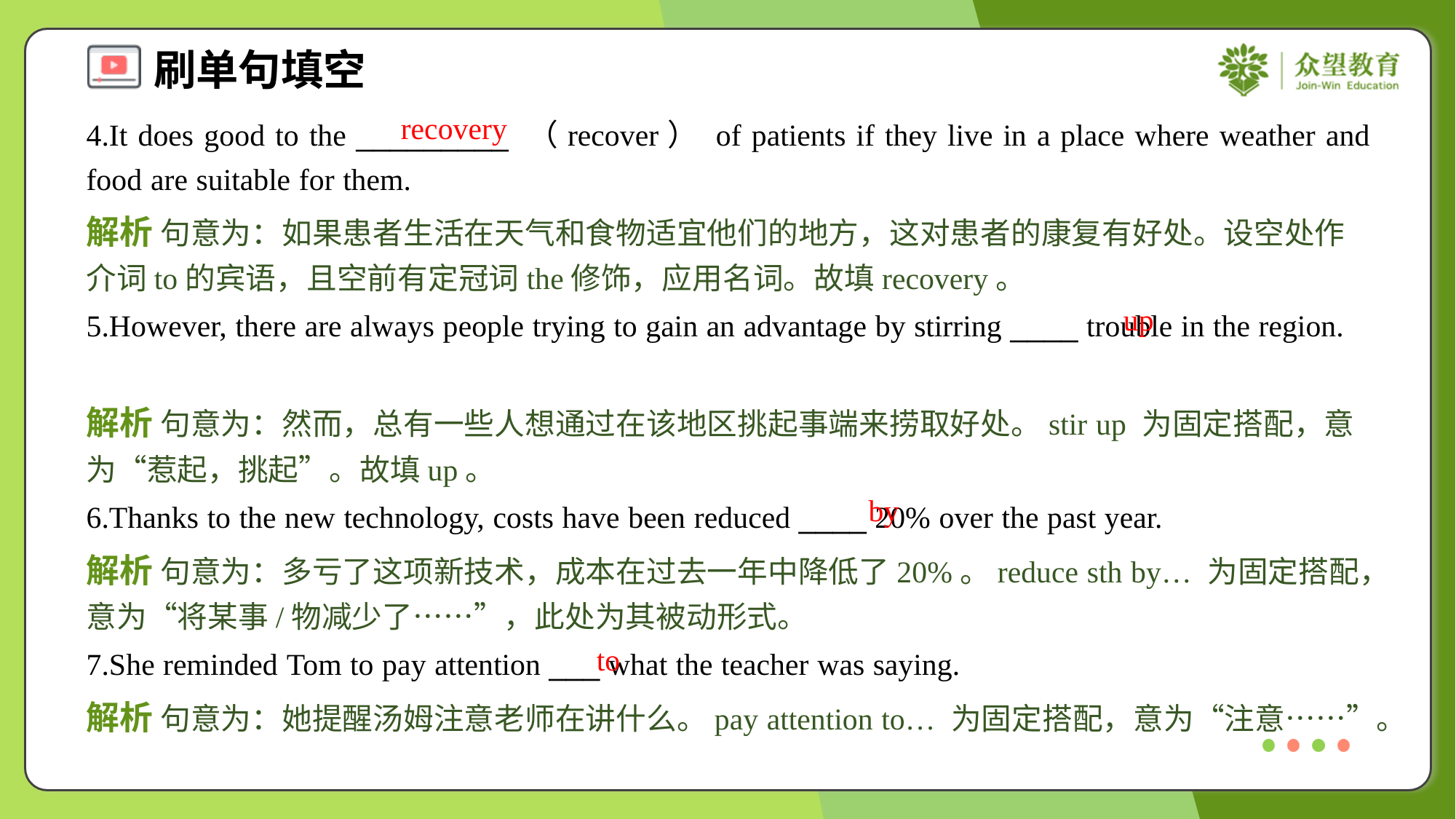

recovery
4.It does good to the _________ （recover） of patients if they live in a place where weather and food are suitable for them.
解析 句意为：如果患者生活在天气和食物适宜他们的地方，这对患者的康复有好处。设空处作介词to的宾语，且空前有定冠词the修饰，应用名词。故填recovery。
up
5.However, there are always people trying to gain an advantage by stirring ____ trouble in the region.
解析 句意为：然而，总有一些人想通过在该地区挑起事端来捞取好处。stir up 为固定搭配，意为“惹起，挑起”。故填up。
by
6.Thanks to the new technology, costs have been reduced ____ 20% over the past year.
解析 句意为：多亏了这项新技术，成本在过去一年中降低了20%。reduce sth by… 为固定搭配，意为“将某事/物减少了……”，此处为其被动形式。
to
7.She reminded Tom to pay attention ___ what the teacher was saying.
解析 句意为：她提醒汤姆注意老师在讲什么。pay attention to… 为固定搭配，意为“注意……”。